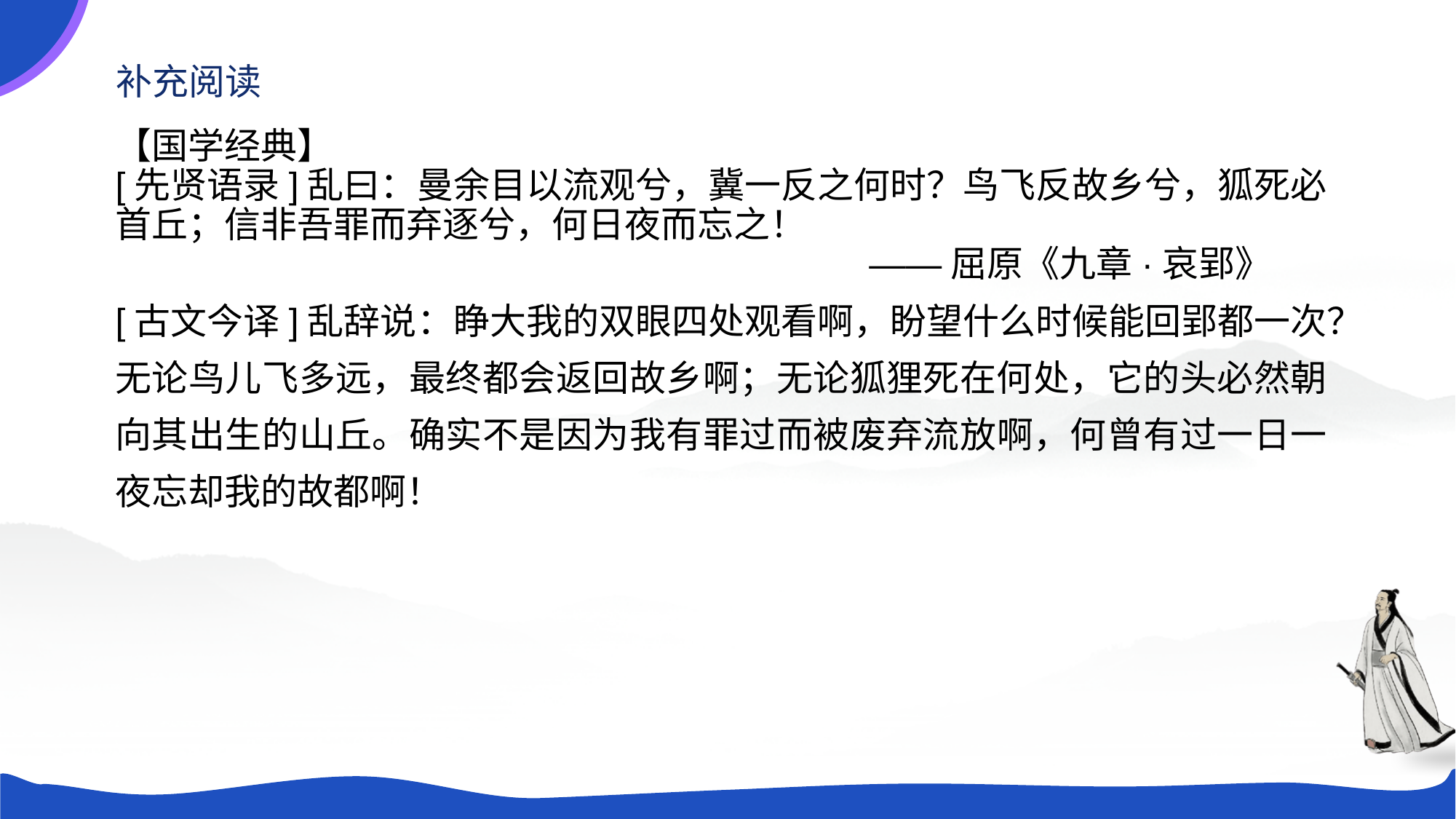

补充阅读
【国学经典】
[先贤语录]乱曰：曼余目以流观兮，冀一反之何时？鸟飞反故乡兮，狐死必首丘；信非吾罪而弃逐兮，何日夜而忘之！
                                                                          ——屈原《九章·哀郢》
[古文今译]乱辞说：睁大我的双眼四处观看啊，盼望什么时候能回郢都一次？无论鸟儿飞多远，最终都会返回故乡啊；无论狐狸死在何处，它的头必然朝向其出生的山丘。确实不是因为我有罪过而被废弃流放啊，何曾有过一日一夜忘却我的故都啊！